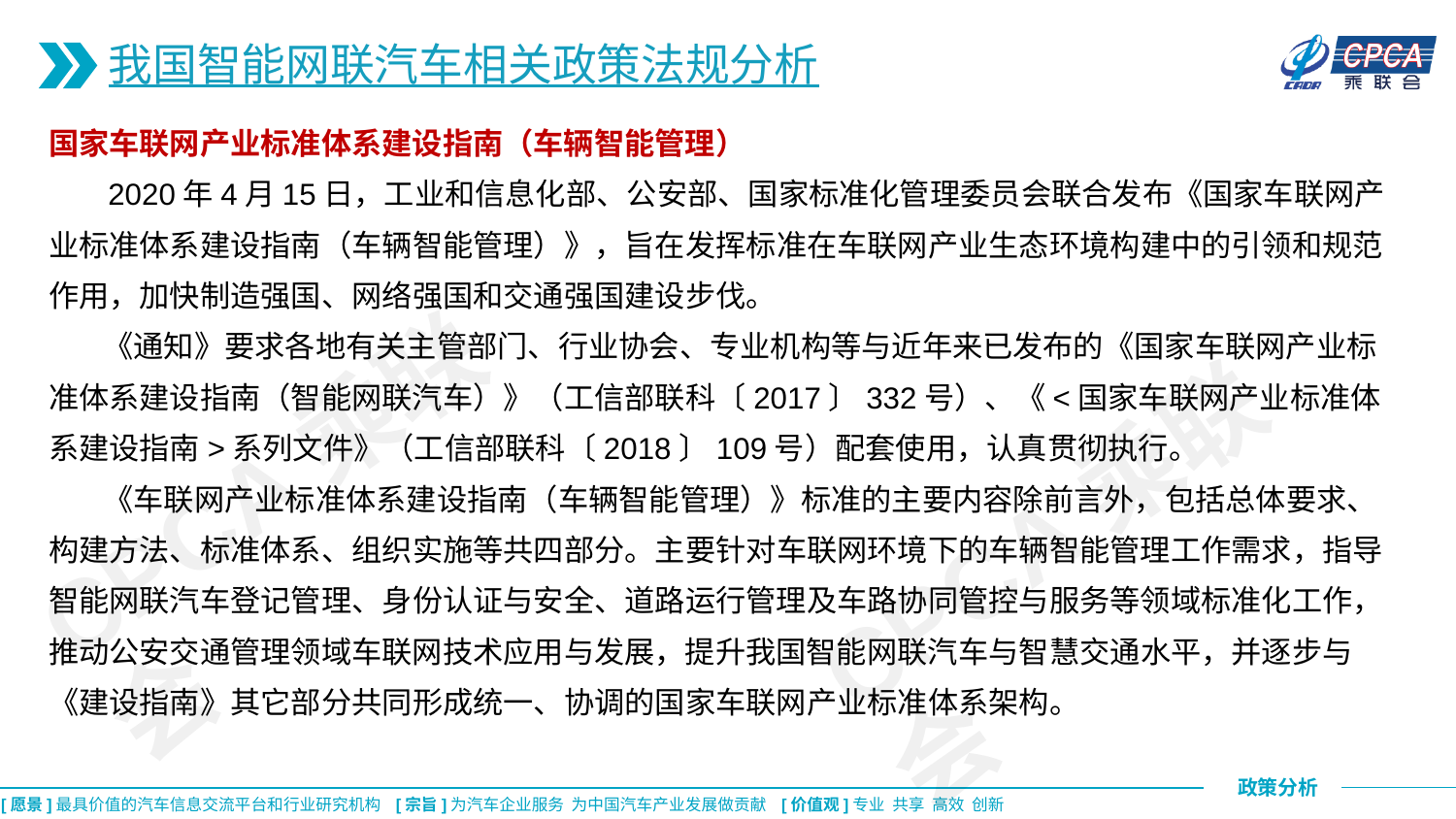

我国智能网联汽车相关政策法规分析
国家车联网产业标准体系建设指南（车辆智能管理）
       2020年4月15日，工业和信息化部、公安部、国家标准化管理委员会联合发布《国家车联网产业标准体系建设指南（车辆智能管理）》，旨在发挥标准在车联网产业生态环境构建中的引领和规范作用，加快制造强国、网络强国和交通强国建设步伐。
       《通知》要求各地有关主管部门、行业协会、专业机构等与近年来已发布的《国家车联网产业标准体系建设指南（智能网联汽车）》（工信部联科〔2017〕332号）、《<国家车联网产业标准体系建设指南>系列文件》（工信部联科〔2018〕109号）配套使用，认真贯彻执行。
       《车联网产业标准体系建设指南（车辆智能管理）》标准的主要内容除前言外，包括总体要求、构建方法、标准体系、组织实施等共四部分。主要针对车联网环境下的车辆智能管理工作需求，指导智能网联汽车登记管理、身份认证与安全、道路运行管理及车路协同管控与服务等领域标准化工作，推动公安交通管理领域车联网技术应用与发展，提升我国智能网联汽车与智慧交通水平，并逐步与《建设指南》其它部分共同形成统一、协调的国家车联网产业标准体系架构。
CPCA乘联会
CPCA乘联会